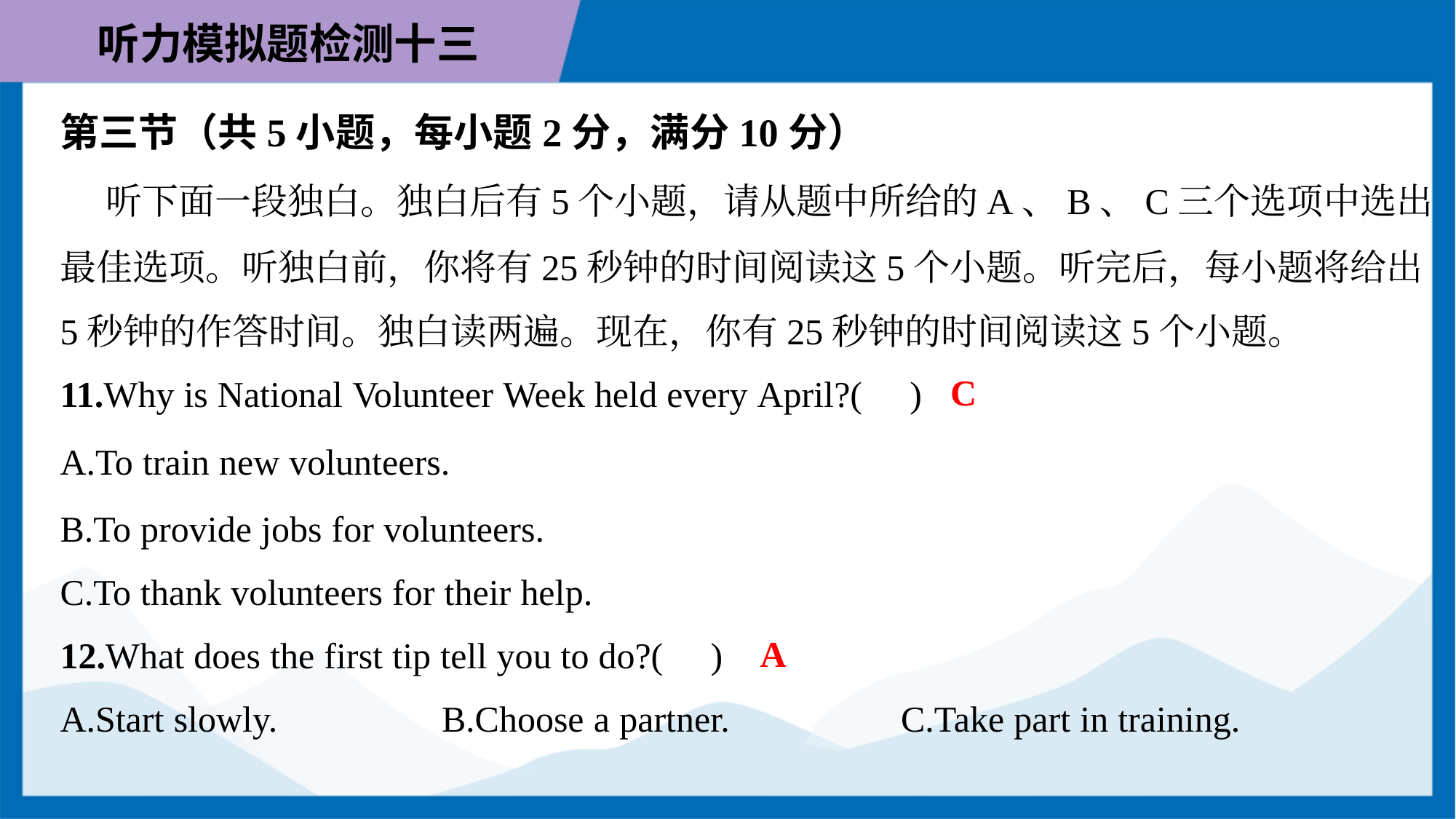

第三节（共5小题，每小题2分，满分10分）
    听下面一段独白。独白后有5个小题，请从题中所给的A、B、C三个选项中选出
最佳选项。听独白前，你将有25秒钟的时间阅读这5个小题。听完后，每小题将给出
5秒钟的作答时间。独白读两遍。现在，你有25秒钟的时间阅读这5个小题。
C
11.Why is National Volunteer Week held every April?(     )
A.To train new volunteers.
B.To provide jobs for volunteers.
C.To thank volunteers for their help.
A
12.What does the first tip tell you to do?(     )
A.Start slowly.	B.Choose a partner.	C.Take part in training.